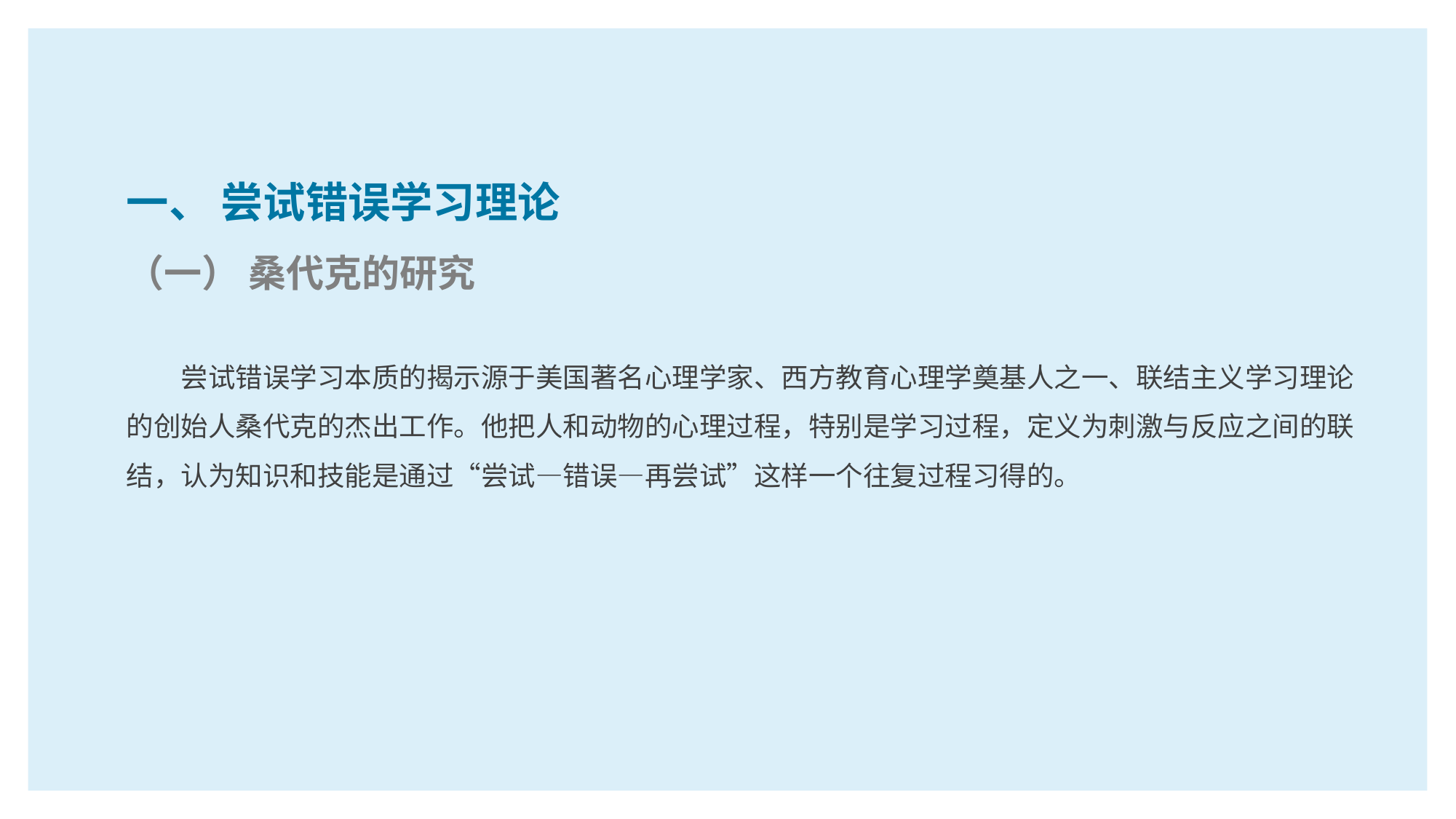

一、 尝试错误学习理论
（一） 桑代克的研究

尝试错误学习本质的揭示源于美国著名心理学家、西方教育心理学奠基人之一、联结主义学习理论的创始人桑代克的杰出工作。他把人和动物的心理过程，特别是学习过程，定义为刺激与反应之间的联结，认为知识和技能是通过“尝试—错误—再尝试”这样一个往复过程习得的。